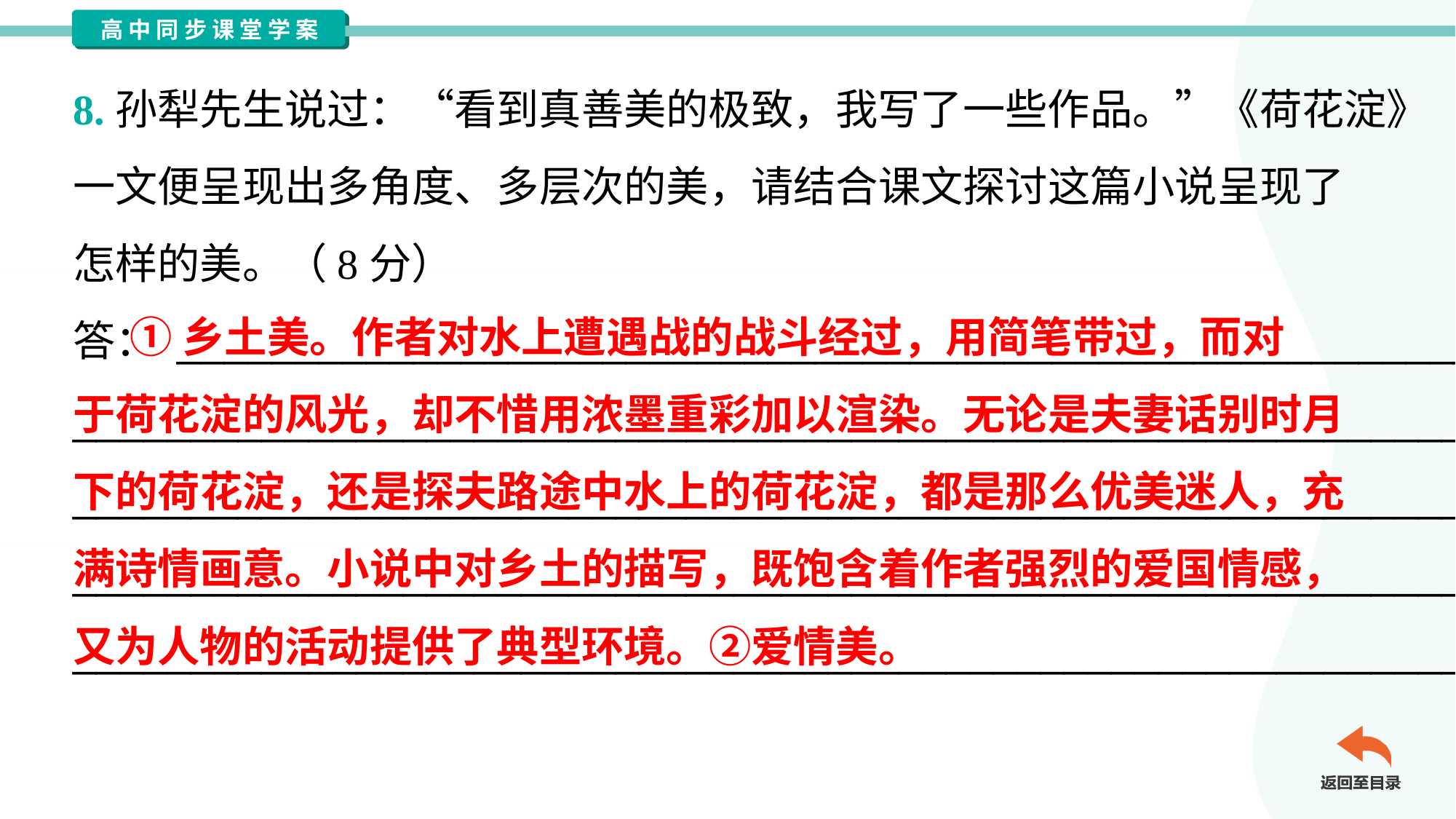

8.孙犁先生说过：“看到真善美的极致，我写了一些作品。”《荷花淀》
一文便呈现出多角度、多层次的美，请结合课文探讨这篇小说呈现了
怎样的美。（8分）
答： ________________________________________________________
_____________________________________________________________
_____________________________________________________________
_____________________________________________________________
_____________________________________________________________
      ①乡土美。作者对水上遭遇战的战斗经过，用简笔带过，而对
于荷花淀的风光，却不惜用浓墨重彩加以渲染。无论是夫妻话别时月
下的荷花淀，还是探夫路途中水上的荷花淀，都是那么优美迷人，充
满诗情画意。小说中对乡土的描写，既饱含着作者强烈的爱国情感，
又为人物的活动提供了典型环境。②爱情美。